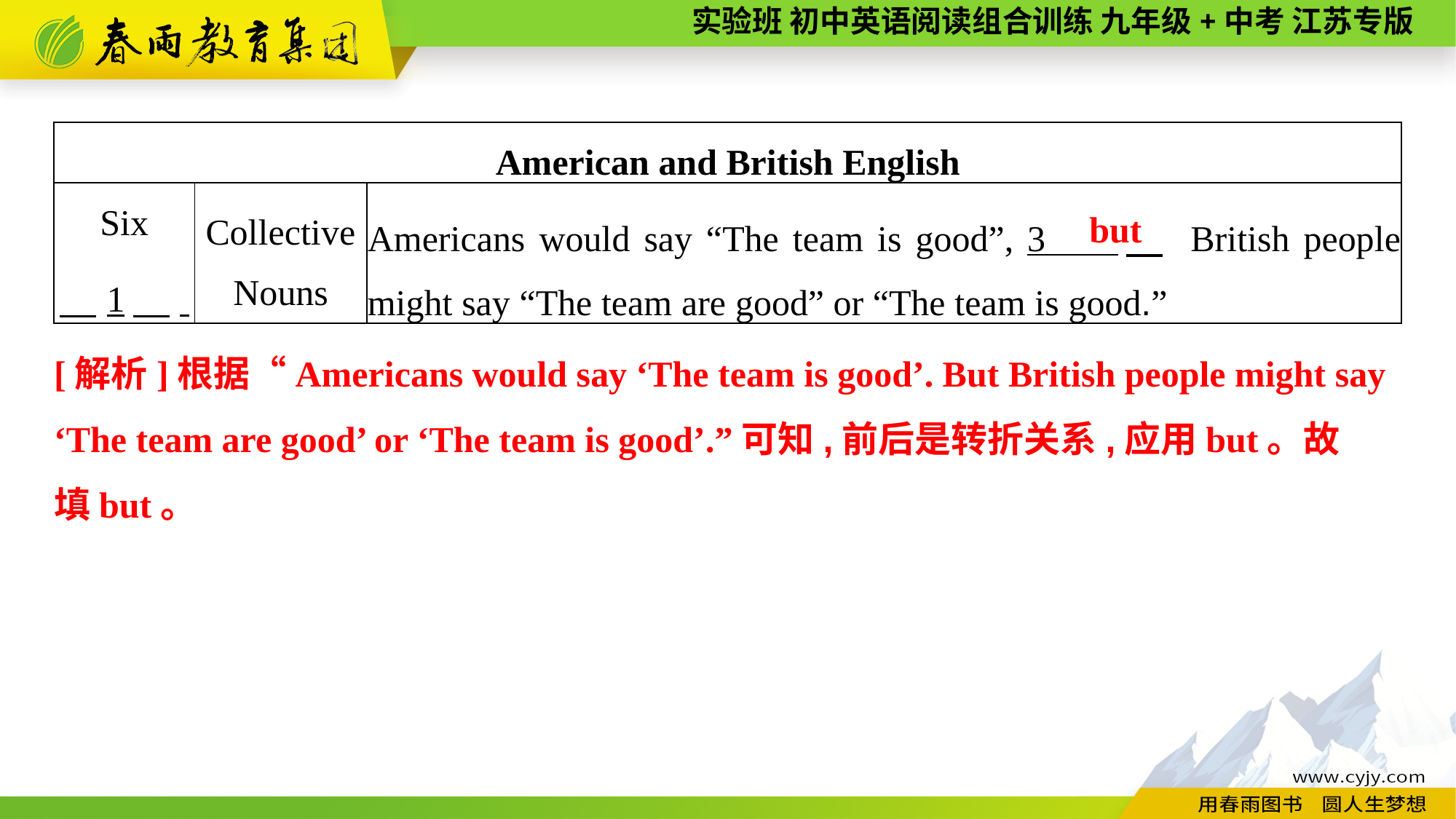

| American and British English |  |  |
| --- | --- | --- |
| Six 　1　. | Collective Nouns | Americans would say “The team is good”, 3 　 British people might say “The team are good” or “The team is good.” |
but
[解析]根据“Americans would say ‘The team is good’. But British people might say ‘The team are good’ or ‘The team is good’.”可知,前后是转折关系,应用but。故
填but。